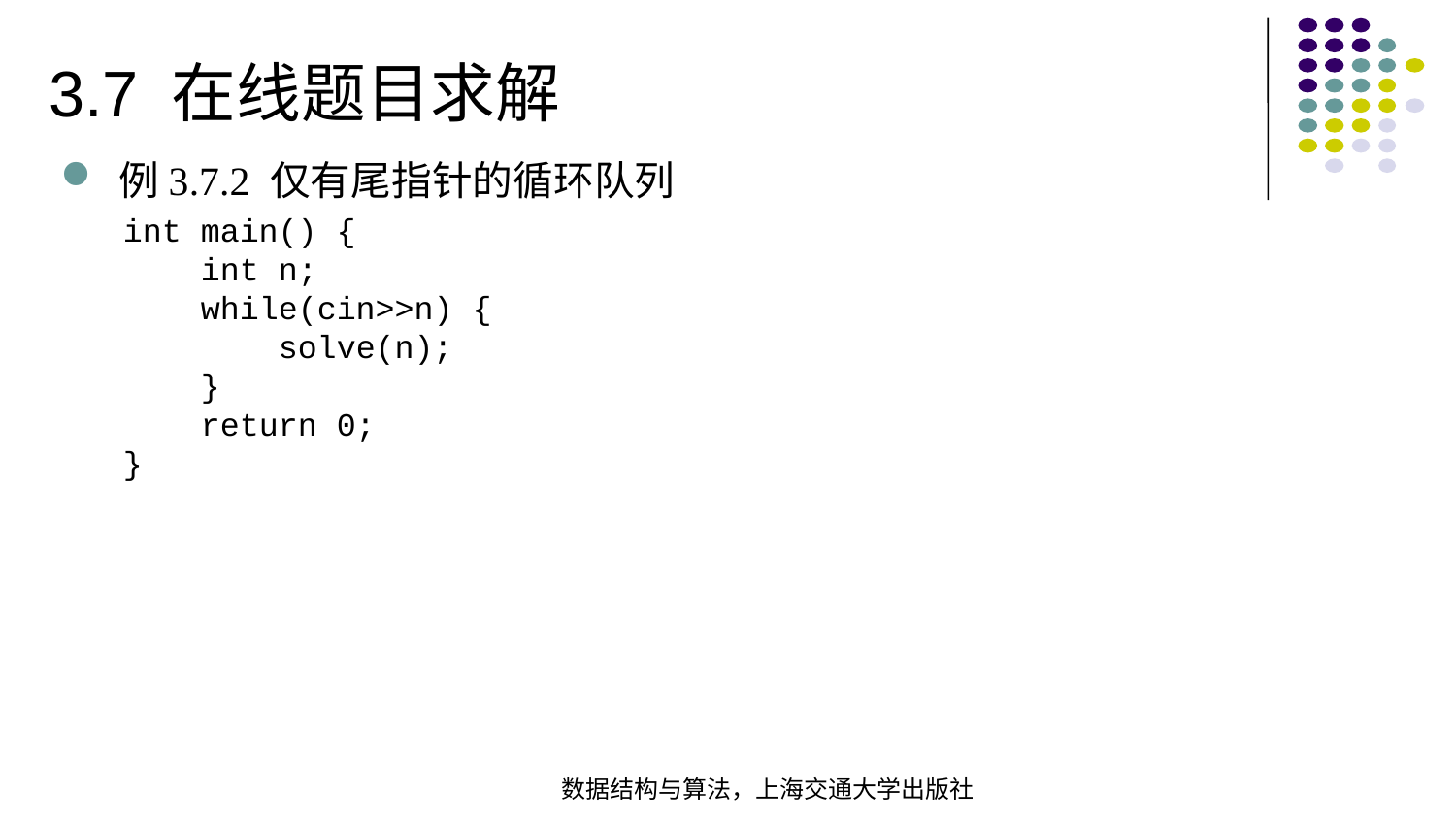

3.7 在线题目求解
例3.7.2 仅有尾指针的循环队列
int main() {    int n;    while(cin>>n) {        solve(n);    }    return 0;}